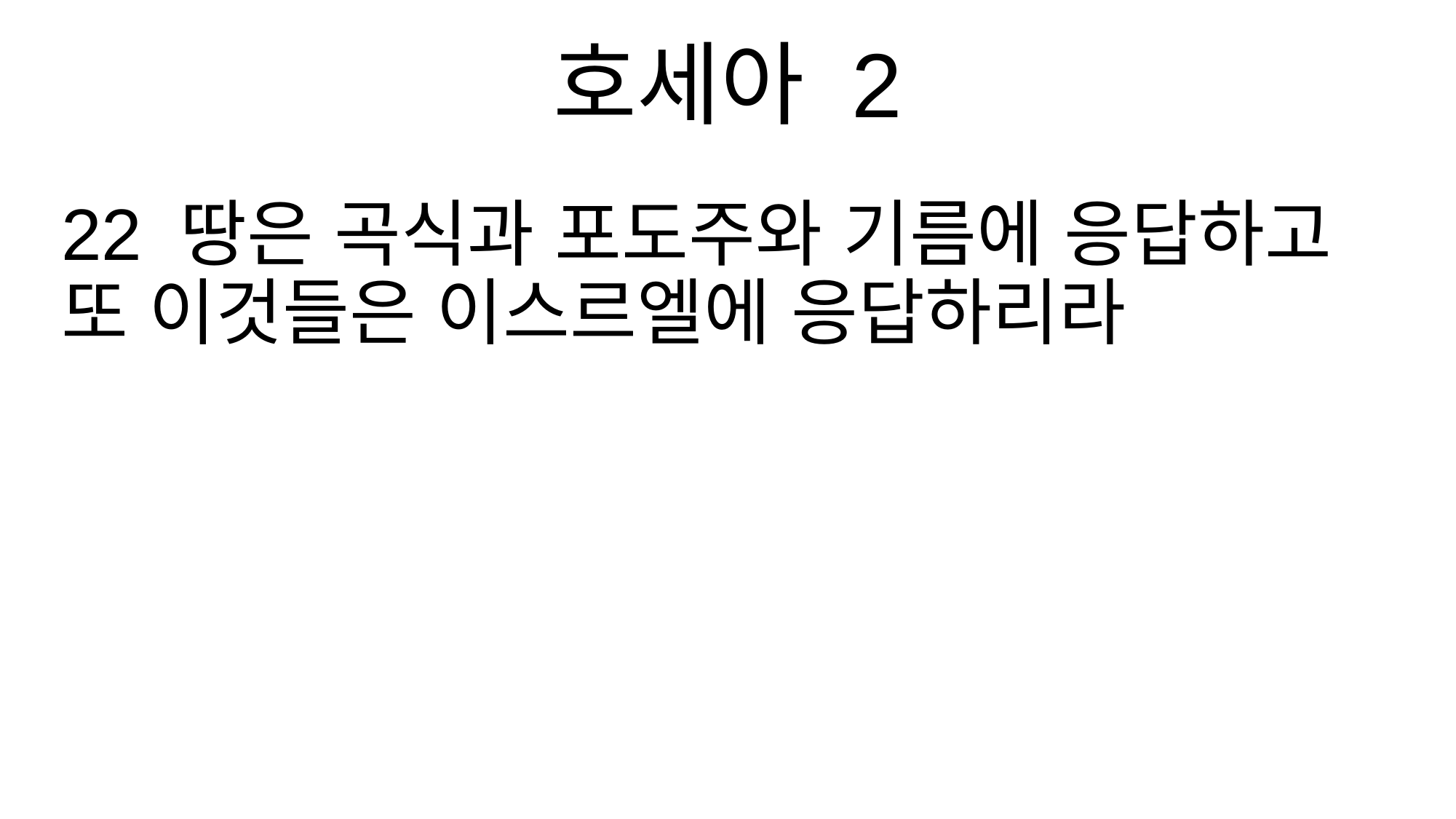

호세아 2
22 땅은 곡식과 포도주와 기름에 응답하고 또 이것들은 이스르엘에 응답하리라